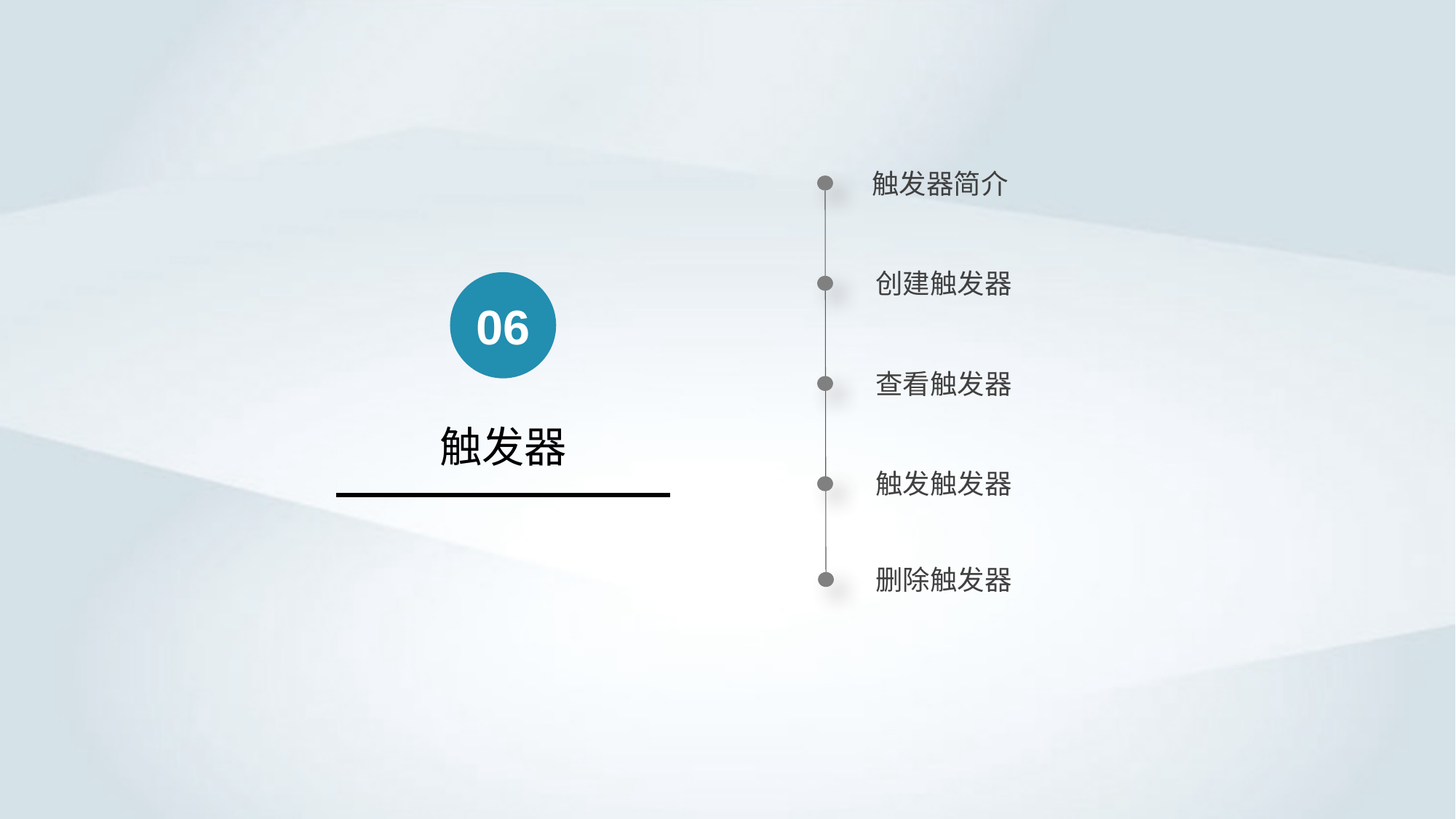

触发器简介

创建触发器

06

查看触发器

触发器
触发触发器

删除触发器